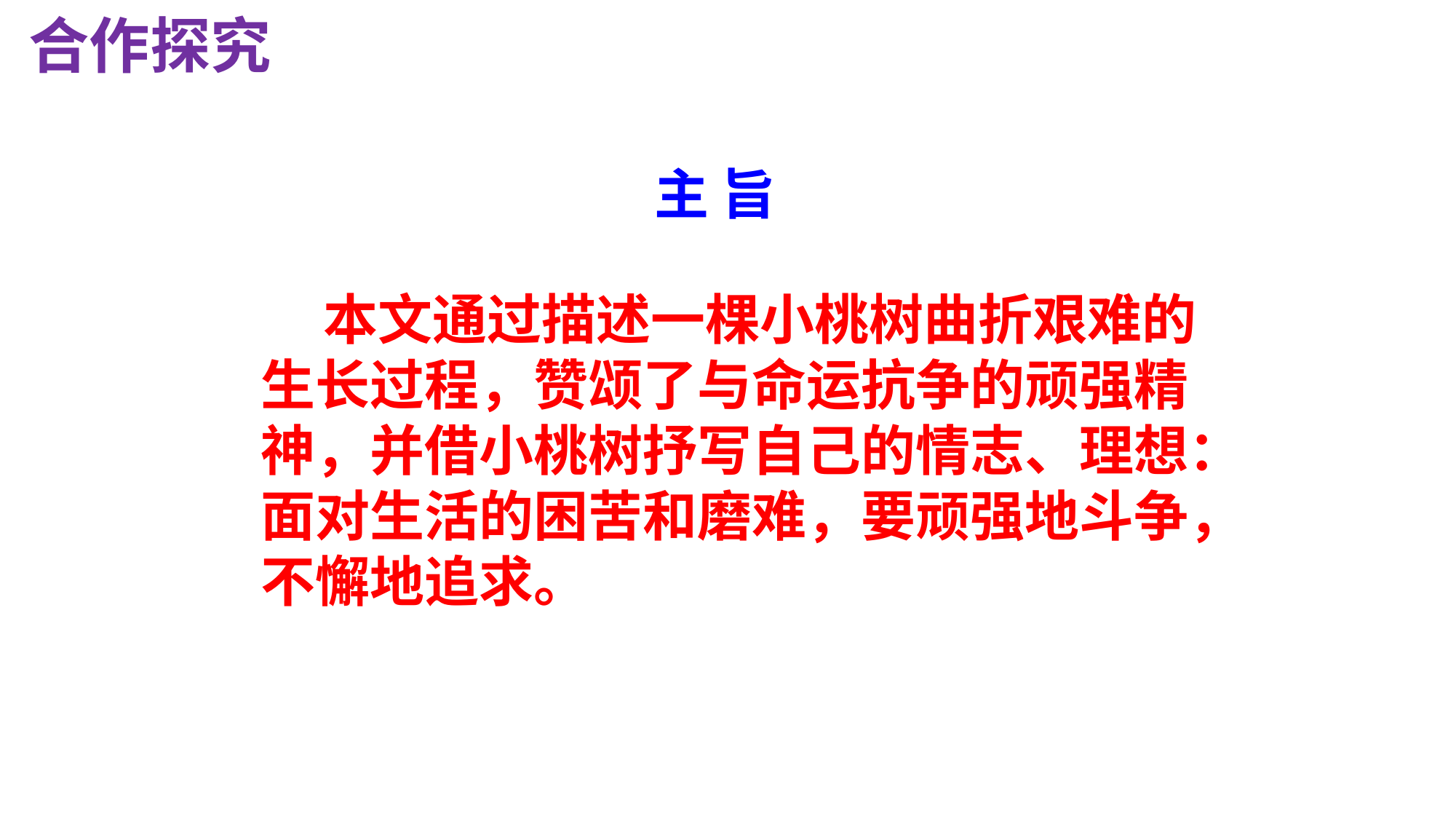

合作探究
主 旨
    本文通过描述一棵小桃树曲折艰难的生长过程，赞颂了与命运抗争的顽强精神，并借小桃树抒写自己的情志、理想：面对生活的困苦和磨难，要顽强地斗争，不懈地追求。